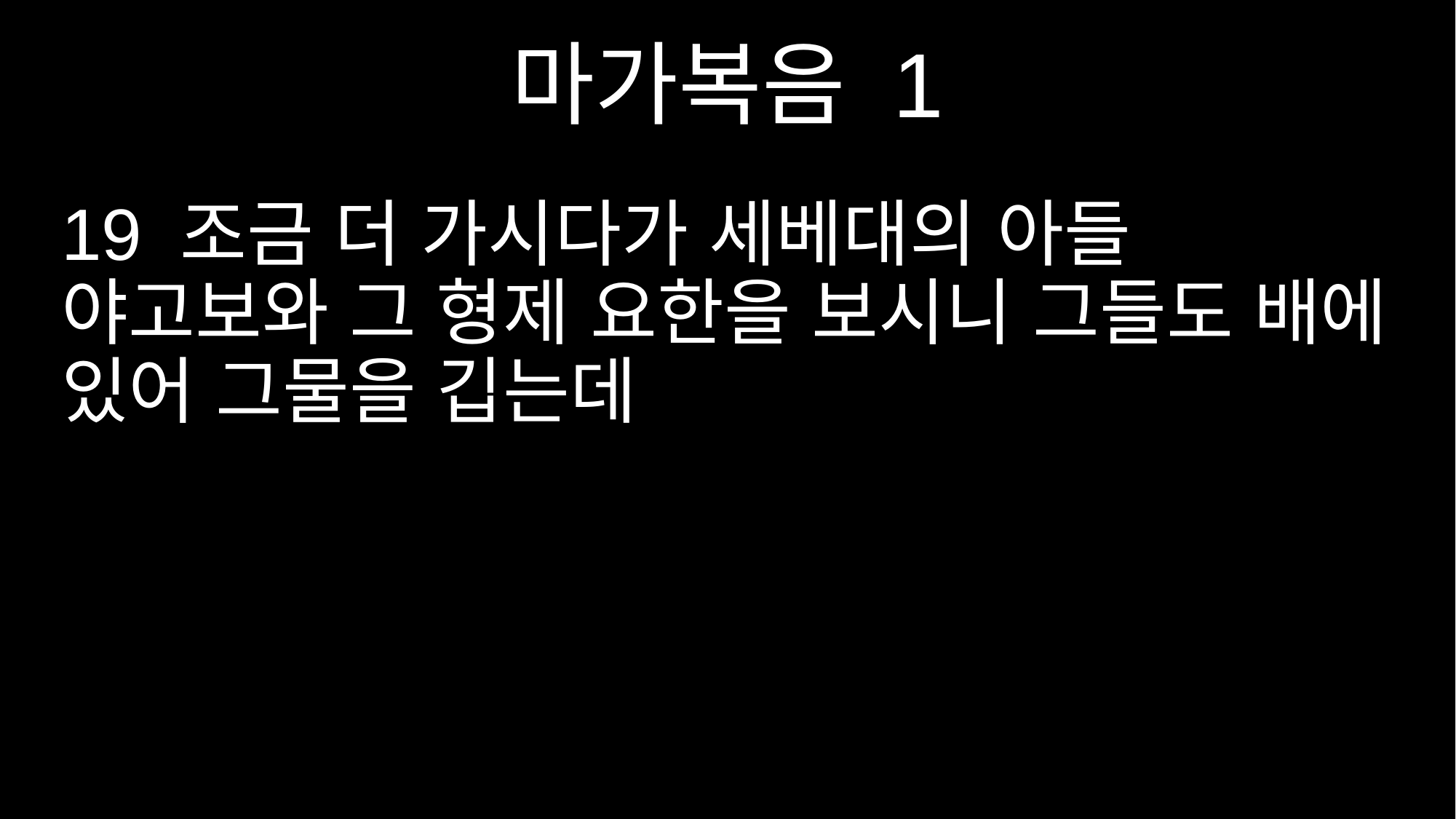

마가복음 1
19 조금 더 가시다가 세베대의 아들 야고보와 그 형제 요한을 보시니 그들도 배에 있어 그물을 깁는데